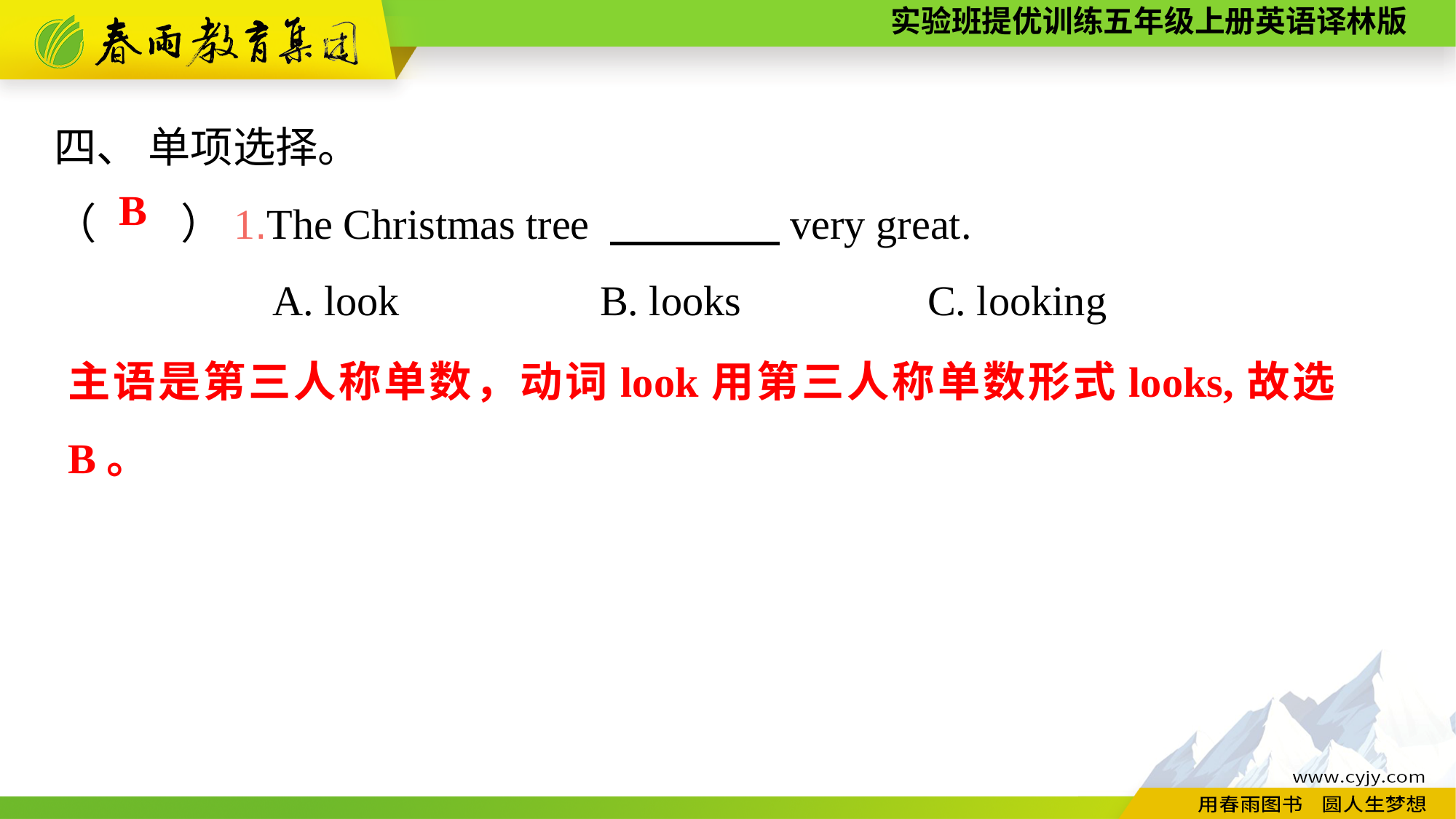

四、 单项选择。
（　　）1.The Christmas tree 　　　　very great.
		A. look		B. looks		C. looking
B
主语是第三人称单数，动词look用第三人称单数形式looks,故选B。